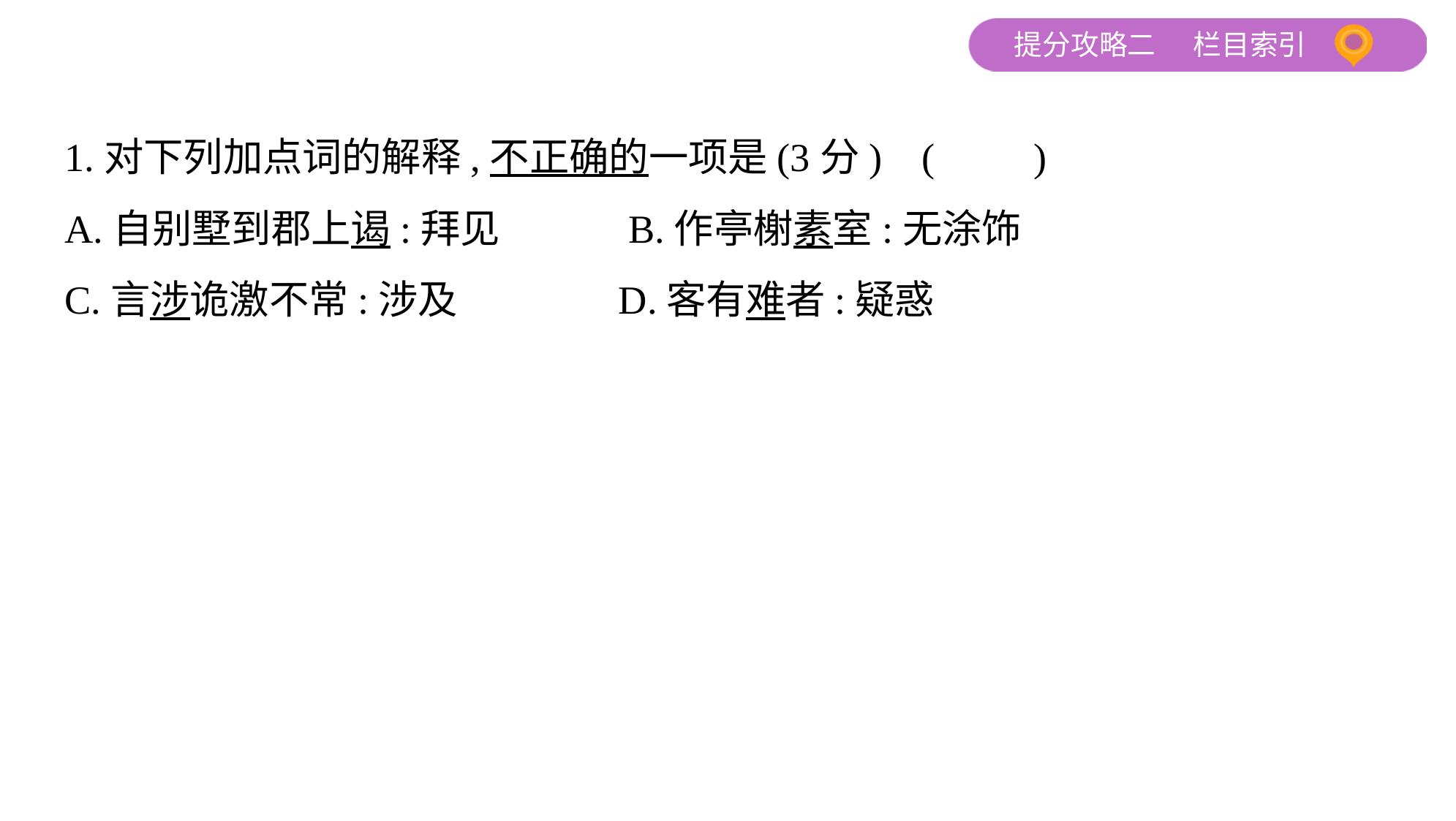

1.对下列加点词的解释,不正确的一项是(3分) (　　)
A.自别墅到郡上谒:拜见　　　B.作亭榭素室:无涂饰
C.言涉诡激不常:涉及　　        D.客有难者:疑惑